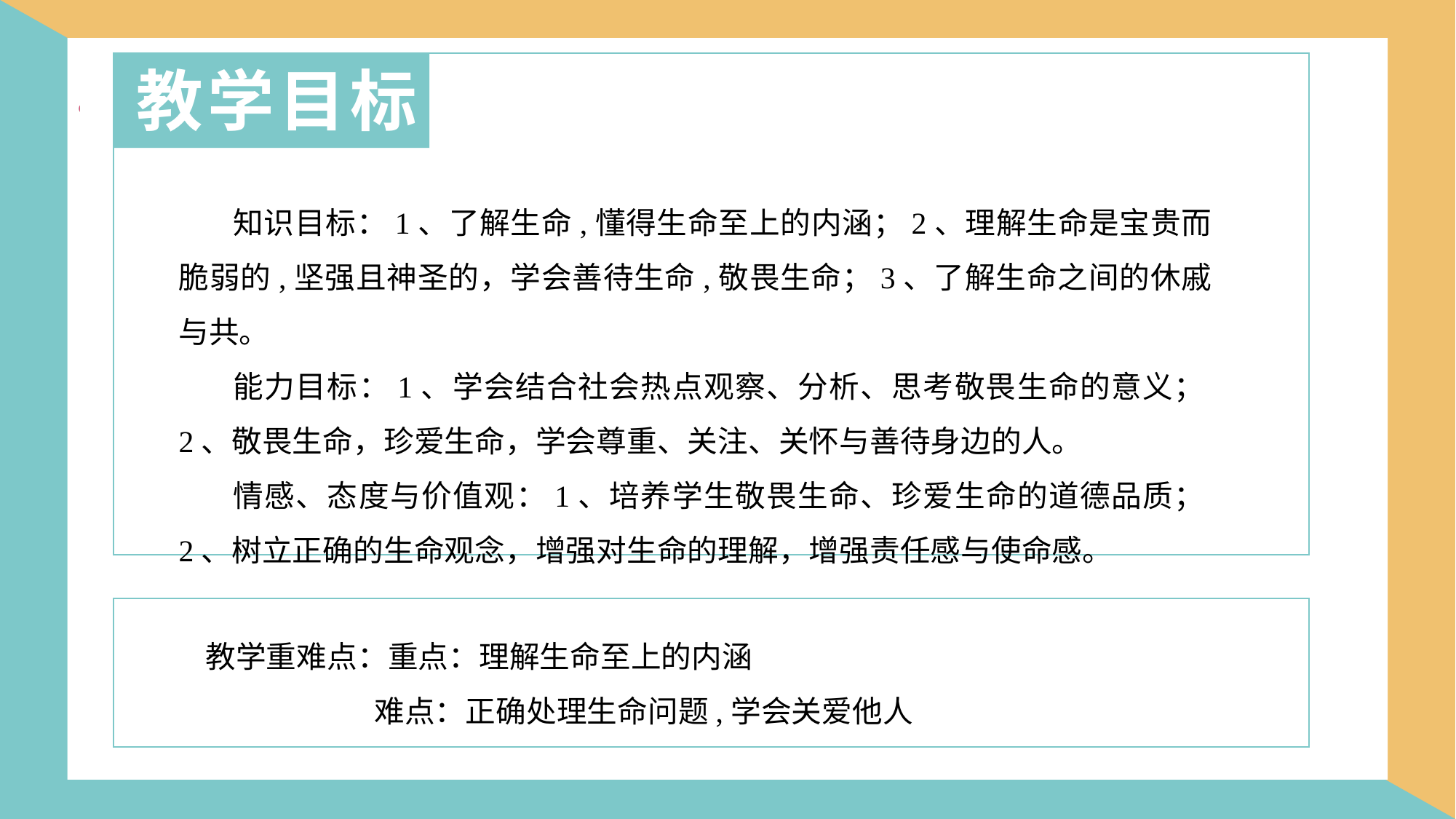

教学目标

知识目标：1、了解生命,懂得生命至上的内涵；2、理解生命是宝贵而脆弱的,坚强且神圣的，学会善待生命,敬畏生命；3、了解生命之间的休戚与共。
能力目标：1、学会结合社会热点观察、分析、思考敬畏生命的意义；2、敬畏生命，珍爱生命，学会尊重、关注、关怀与善待身边的人。
情感、态度与价值观：1、培养学生敬畏生命、珍爱生命的道德品质；2、树立正确的生命观念，增强对生命的理解，增强责任感与使命感。

教学重难点：重点：理解生命至上的内涵
                        难点：正确处理生命问题,学会关爱他人